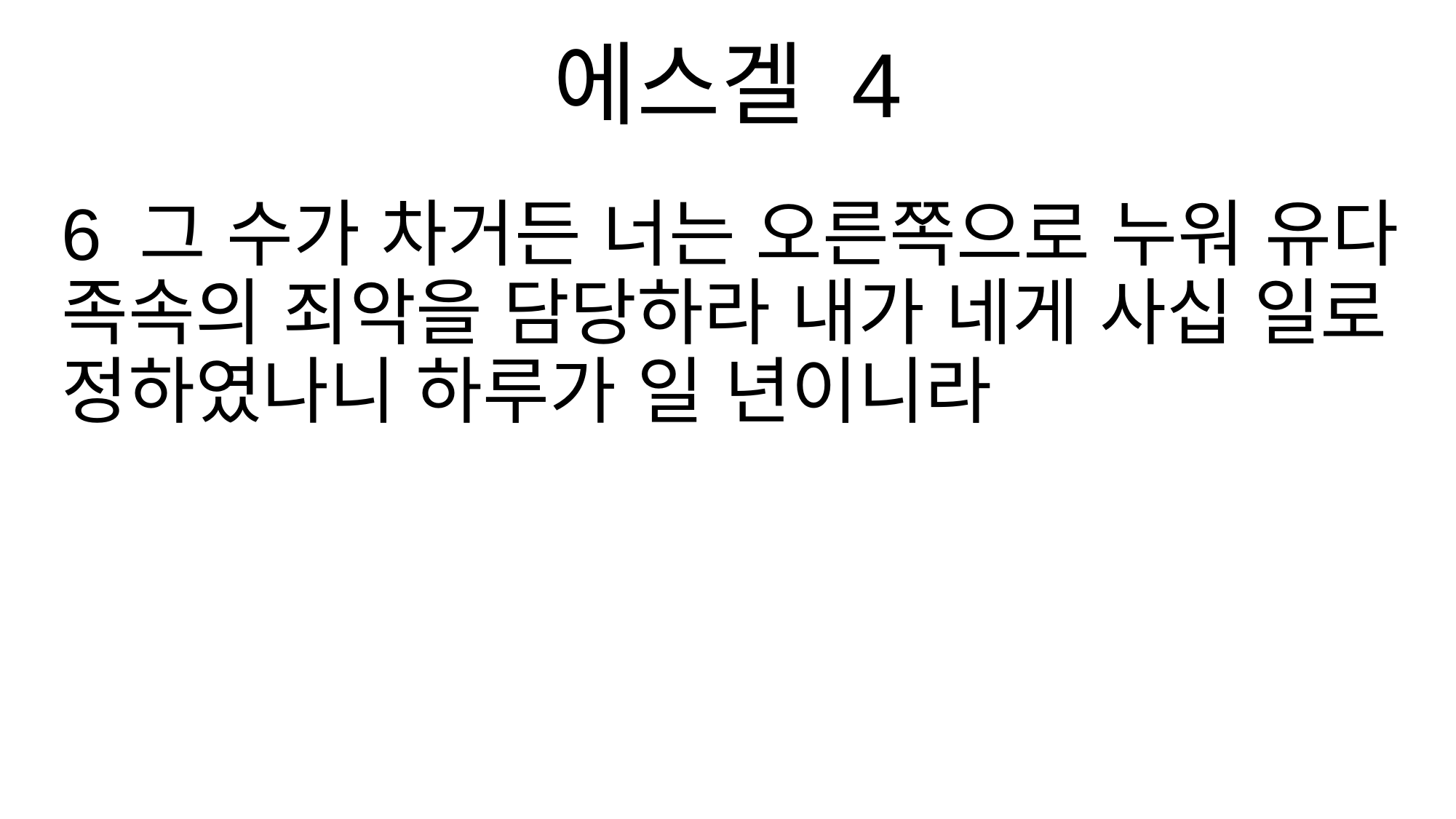

에스겔 4
6 그 수가 차거든 너는 오른쪽으로 누워 유다 족속의 죄악을 담당하라 내가 네게 사십 일로 정하였나니 하루가 일 년이니라